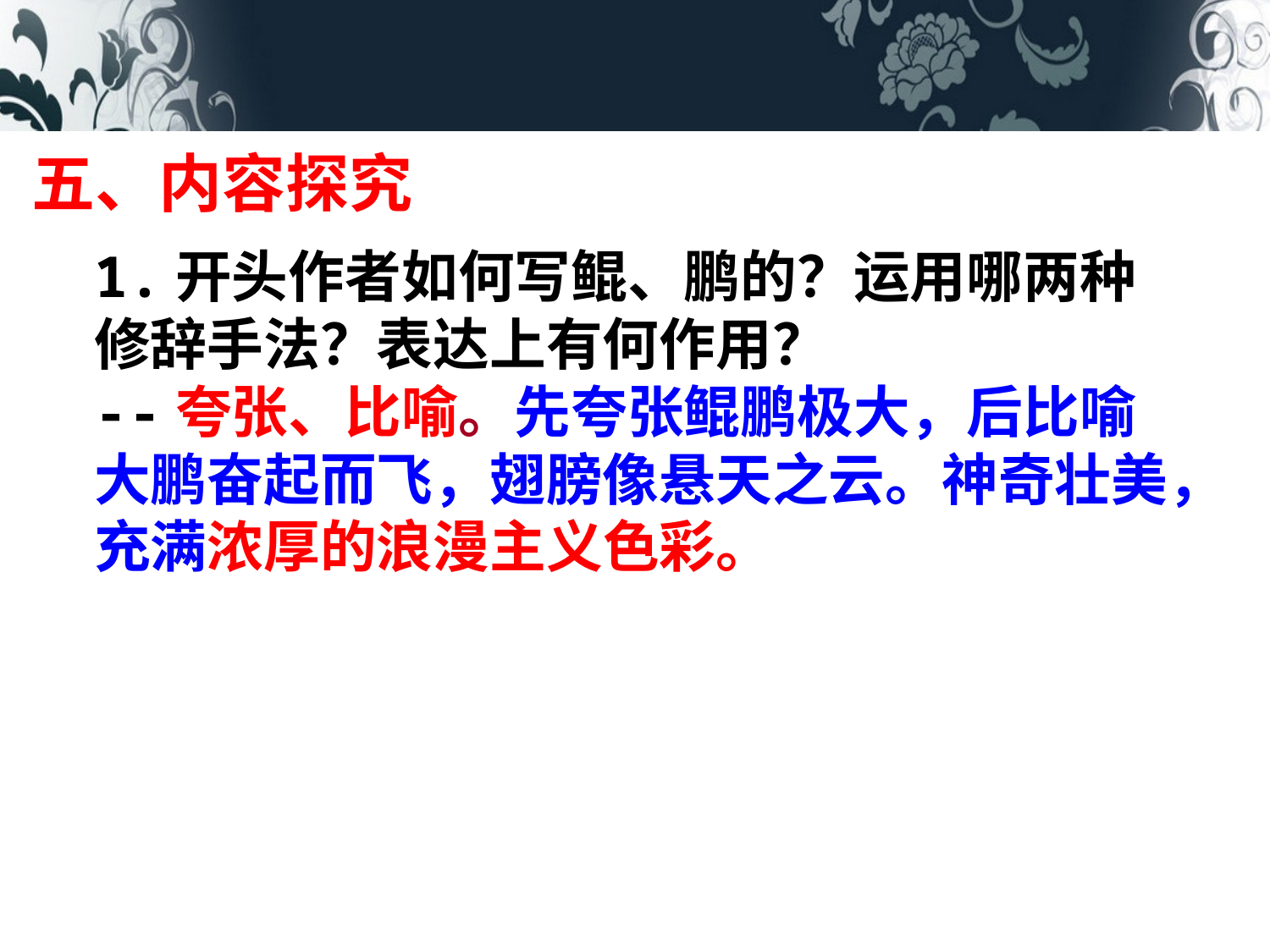

五、内容探究
1.开头作者如何写鲲、鹏的？运用哪两种修辞手法？表达上有何作用？
--夸张、比喻。先夸张鲲鹏极大，后比喻大鹏奋起而飞，翅膀像悬天之云。神奇壮美，充满浓厚的浪漫主义色彩。